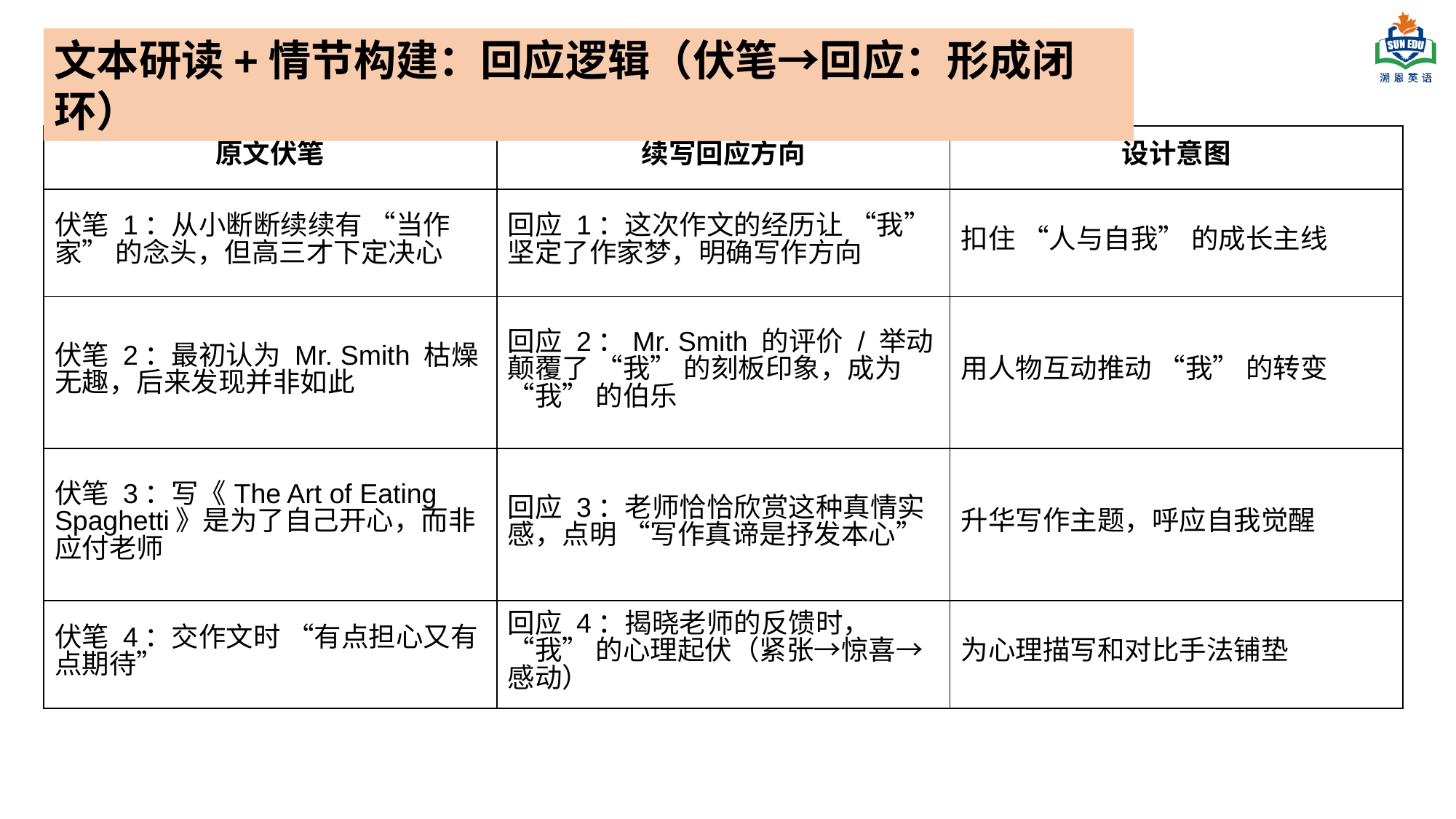

文本研读+情节构建：回应逻辑（伏笔→回应：形成闭环）
| 原文伏笔 | 续写回应方向 | 设计意图 |
| --- | --- | --- |
| 伏笔 1：从小断断续续有 “当作家” 的念头，但高三才下定决心 | 回应 1：这次作文的经历让 “我” 坚定了作家梦，明确写作方向 | 扣住 “人与自我” 的成长主线 |
| 伏笔 2：最初认为 Mr. Smith 枯燥无趣，后来发现并非如此 | 回应 2：Mr. Smith 的评价 / 举动颠覆了 “我” 的刻板印象，成为 “我” 的伯乐 | 用人物互动推动 “我” 的转变 |
| 伏笔 3：写《The Art of Eating Spaghetti》是为了自己开心，而非应付老师 | 回应 3：老师恰恰欣赏这种真情实感，点明 “写作真谛是抒发本心” | 升华写作主题，呼应自我觉醒 |
| 伏笔 4：交作文时 “有点担心又有点期待” | 回应 4：揭晓老师的反馈时，“我” 的心理起伏（紧张→惊喜→感动） | 为心理描写和对比手法铺垫 |